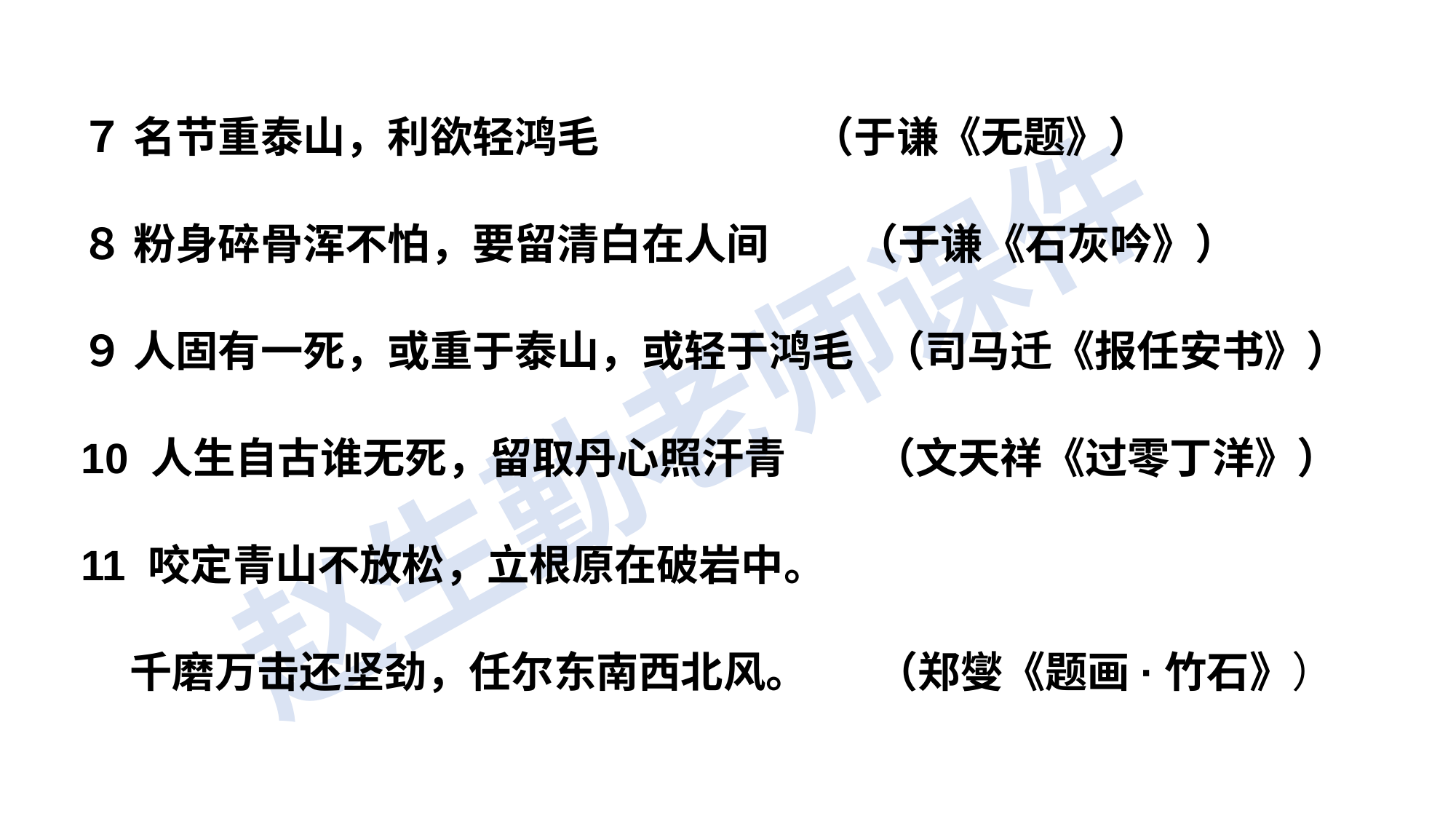

７ 名节重泰山，利欲轻鸿毛                      （于谦《无题》）
８ 粉身碎骨浑不怕，要留清白在人间         （于谦《石灰吟》）
９ 人固有一死，或重于泰山，或轻于鸿毛   （司马迁《报任安书》）
10 人生自古谁无死，留取丹心照汗青         （文天祥《过零丁洋》）
11 咬定青山不放松，立根原在破岩中。
    千磨万击还坚劲，任尔东南西北风。       （郑燮《题画·竹石》）